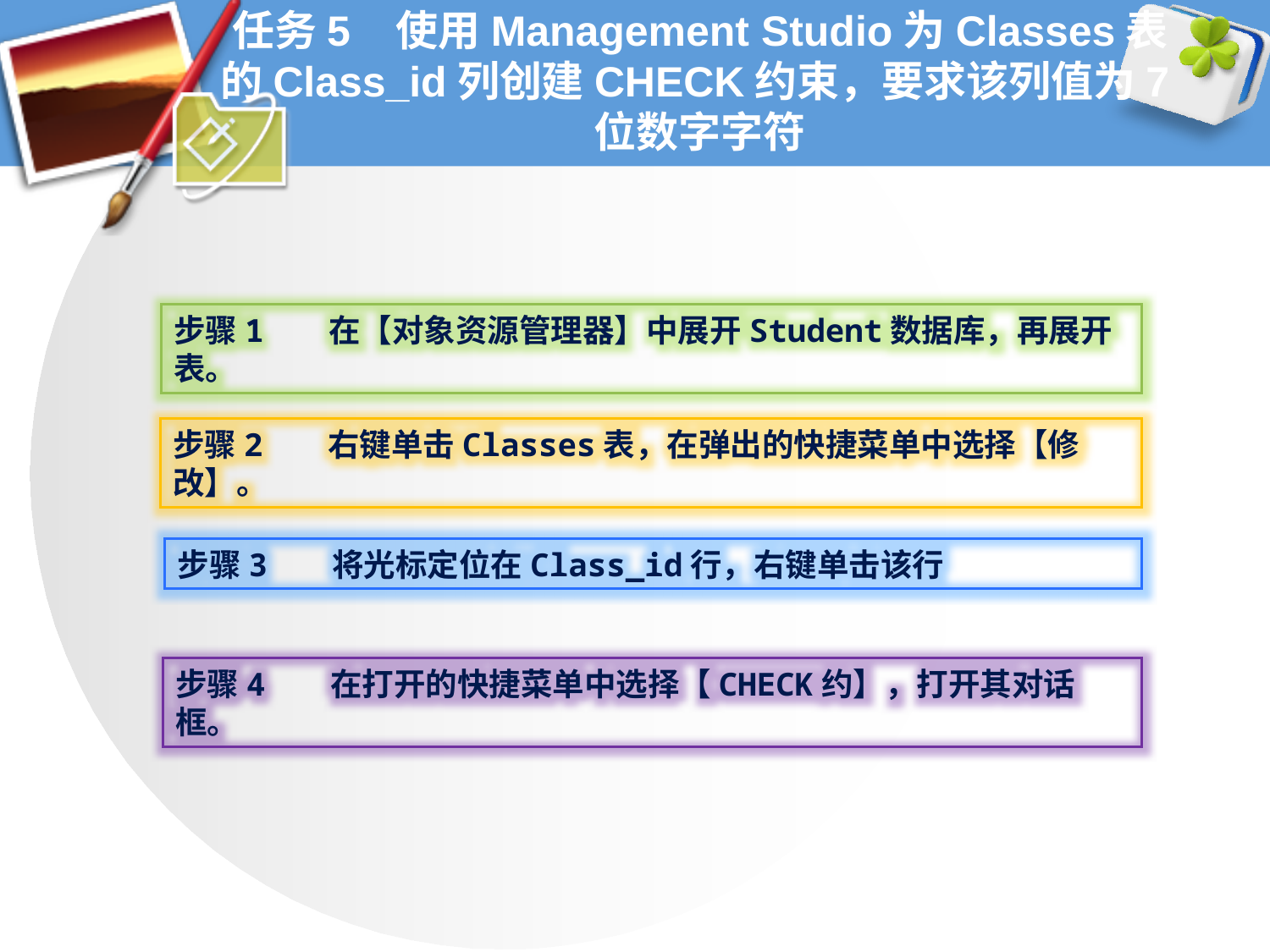

# 任务5   使用Management Studio为Classes表的Class_id列创建CHECK约束，要求该列值为7位数字字符
步骤1   在【对象资源管理器】中展开Student数据库，再展开表。
步骤2   右键单击Classes表，在弹出的快捷菜单中选择【修改】。
步骤3   将光标定位在Class_id行，右键单击该行
步骤4   在打开的快捷菜单中选择【CHECK约】，打开其对话框。